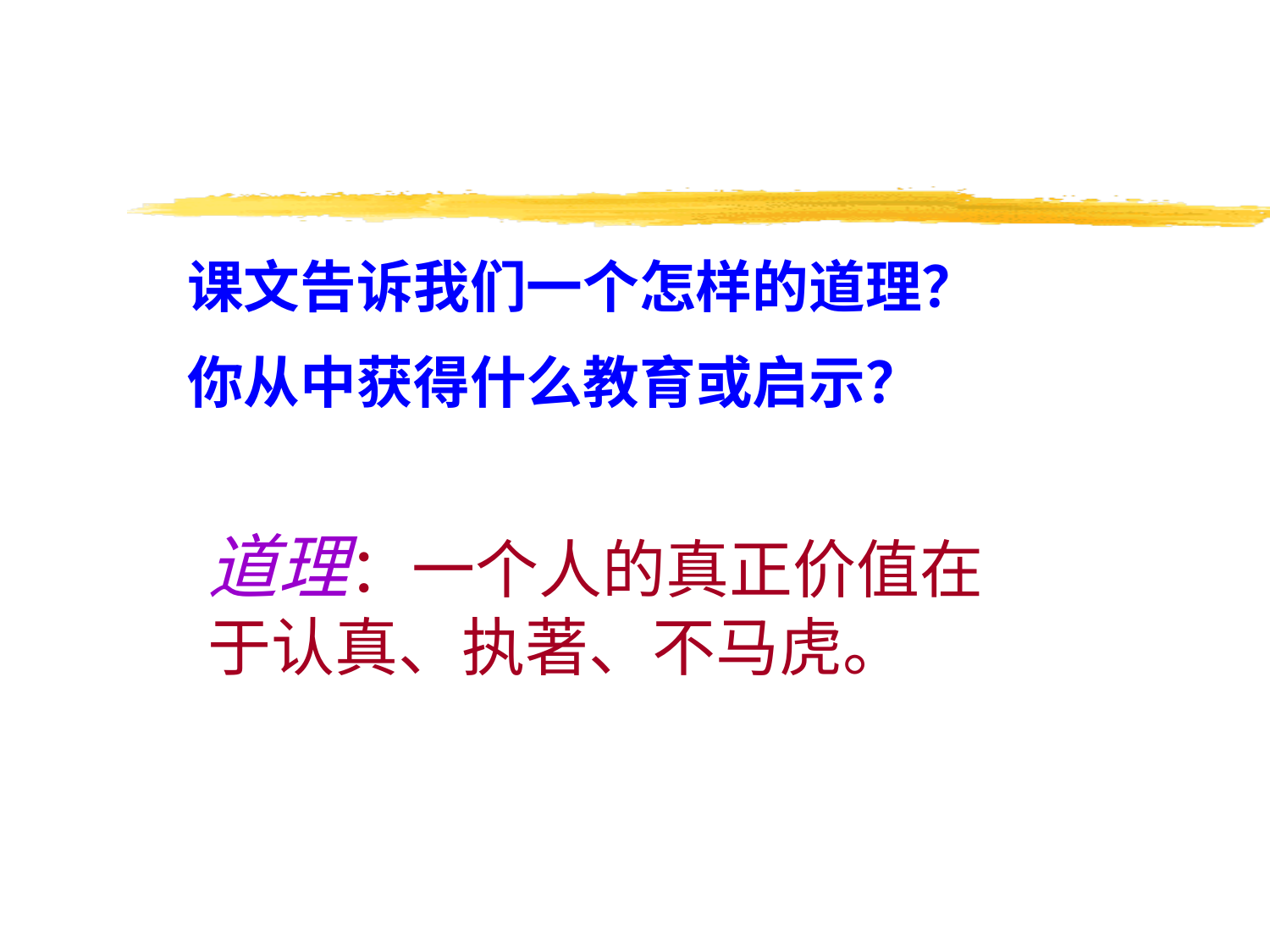

课文告诉我们一个怎样的道理？
你从中获得什么教育或启示？
道理：一个人的真正价值在于认真、执著、不马虎。